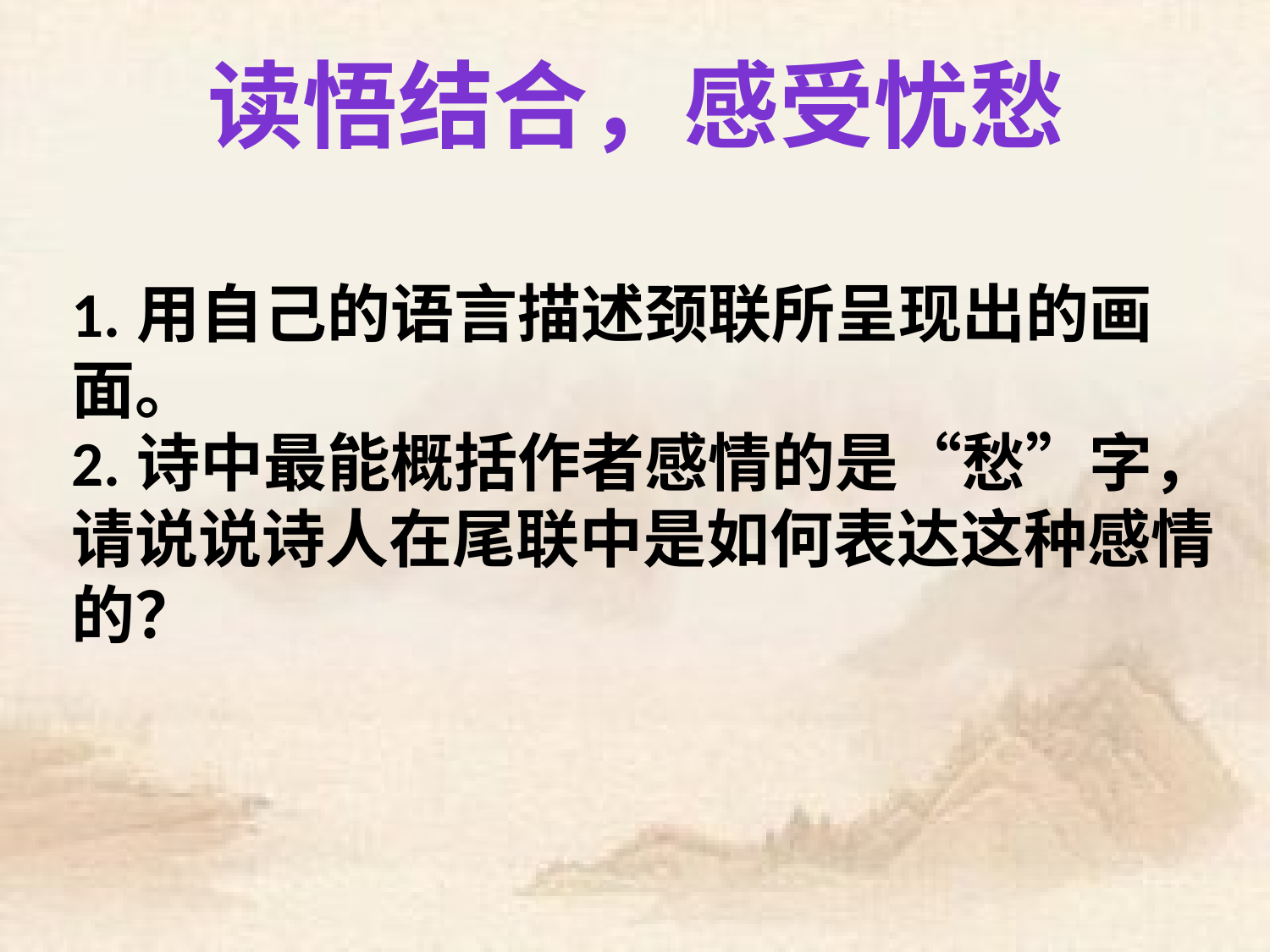

读悟结合，感受忧愁
1.用自己的语言描述颈联所呈现出的画面。
2.诗中最能概括作者感情的是“愁”字，请说说诗人在尾联中是如何表达这种感情的？